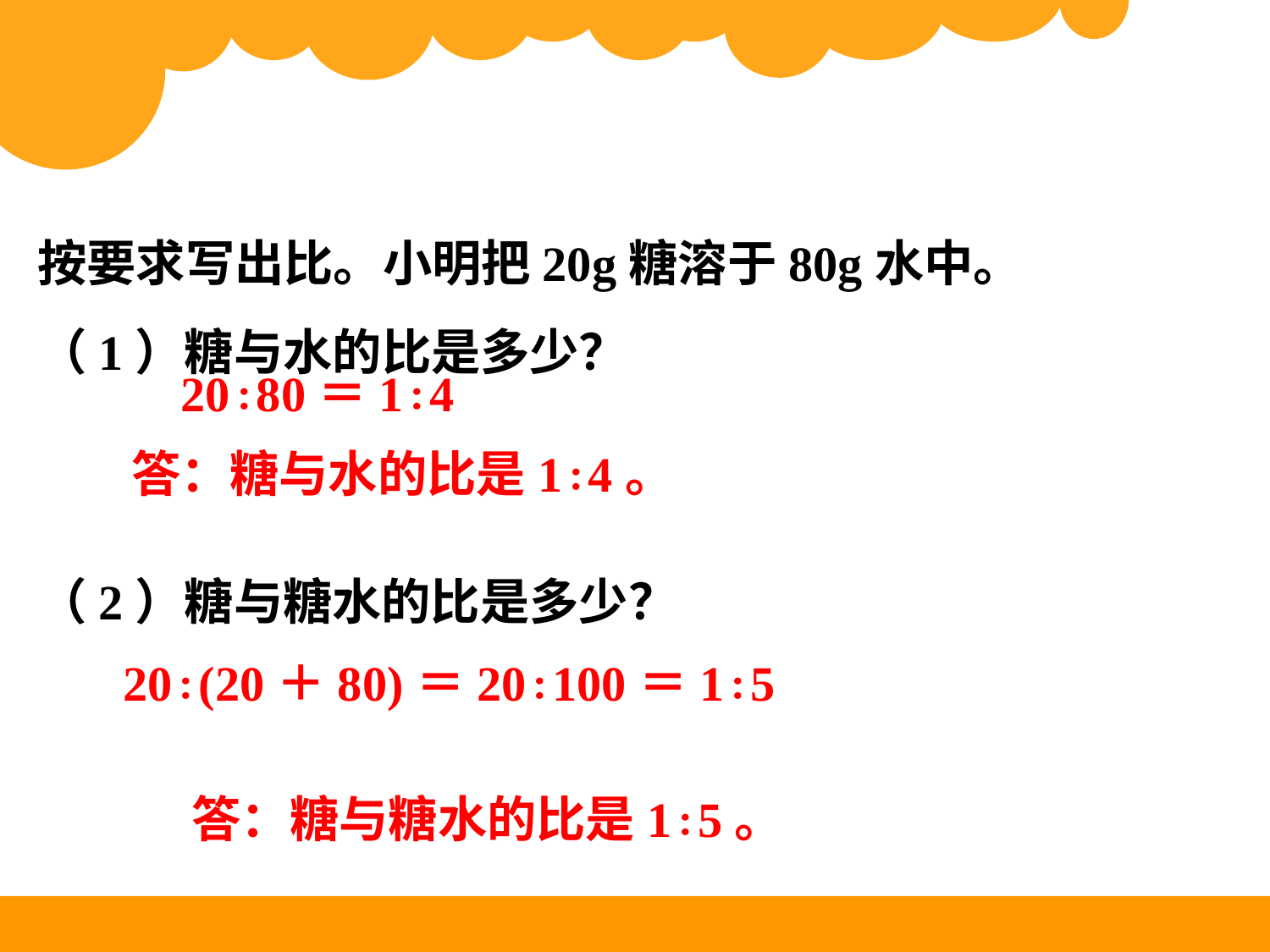

按要求写出比。小明把20g糖溶于80g水中。（1）糖与水的比是多少？
20∶80＝1∶4
答：糖与水的比是1∶4。
（2）糖与糖水的比是多少？
20∶(20＋80)＝20∶100＝1∶5
答：糖与糖水的比是1∶5。